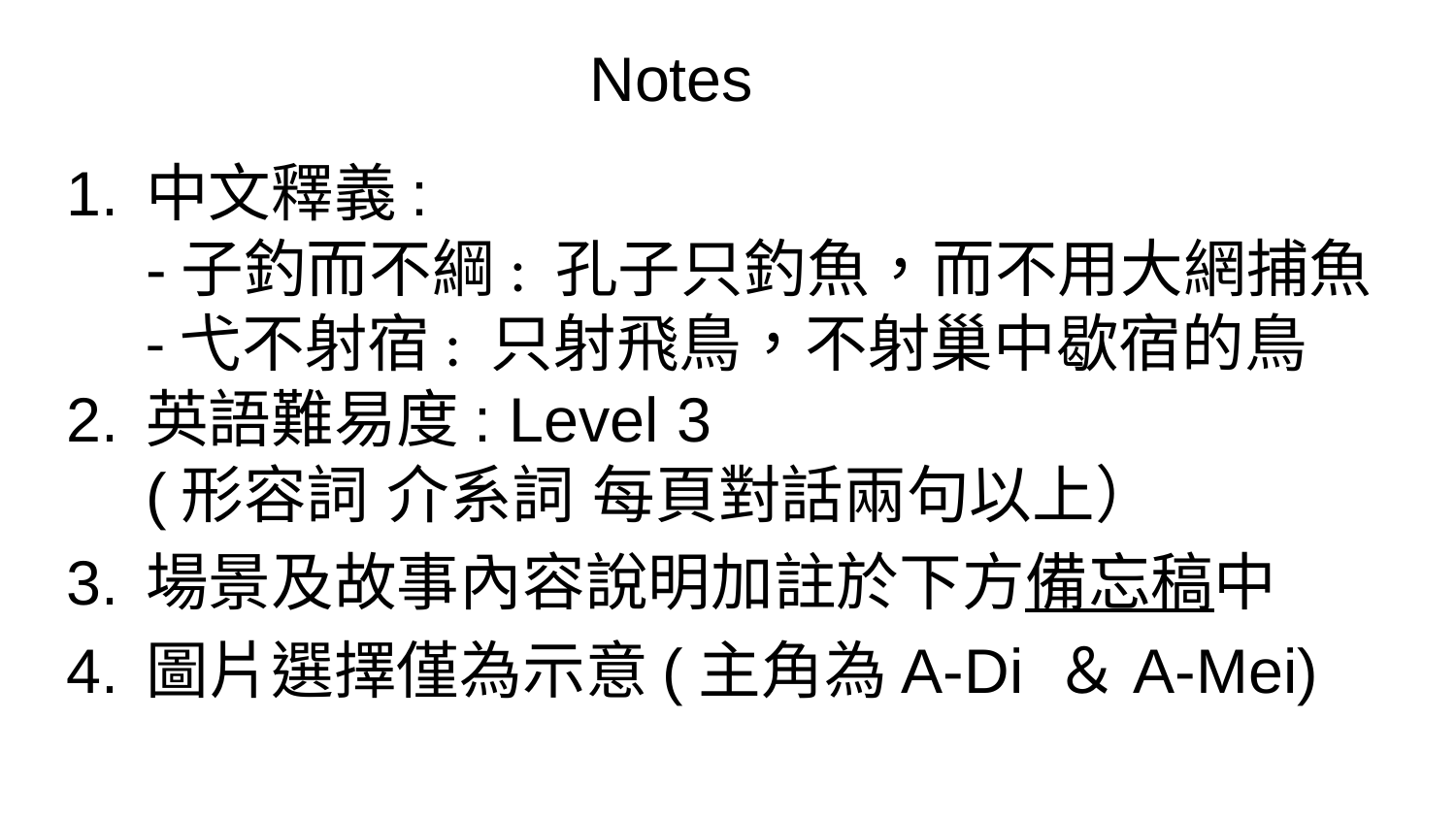

# Notes
中文釋義:
-子釣而不綱: 孔子只釣魚，而不用大網捕魚
-弋不射宿: 只射飛鳥，不射巢中歇宿的鳥
英語難易度: Level 3
(形容詞 介系詞 每頁對話兩句以上）
場景及故事內容說明加註於下方備忘稿中
圖片選擇僅為示意(主角為A-Di ＆A-Mei)